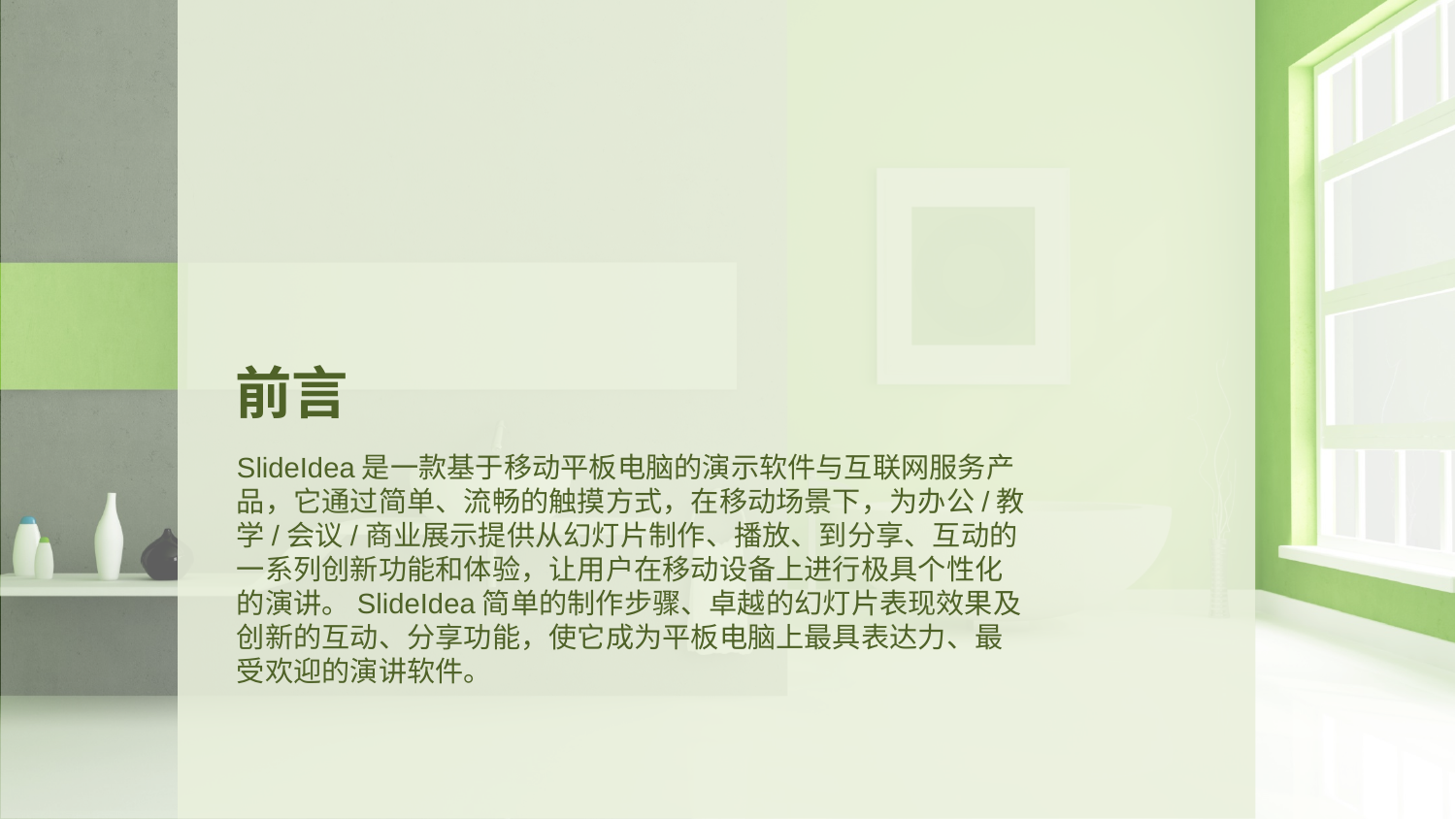

前言
SlideIdea是一款基于移动平板电脑的演示软件与互联网服务产品，它通过简单、流畅的触摸方式，在移动场景下，为办公/教学/会议/商业展示提供从幻灯片制作、播放、到分享、互动的一系列创新功能和体验，让用户在移动设备上进行极具个性化的演讲。SlideIdea简单的制作步骤、卓越的幻灯片表现效果及创新的互动、分享功能，使它成为平板电脑上最具表达力、最受欢迎的演讲软件。